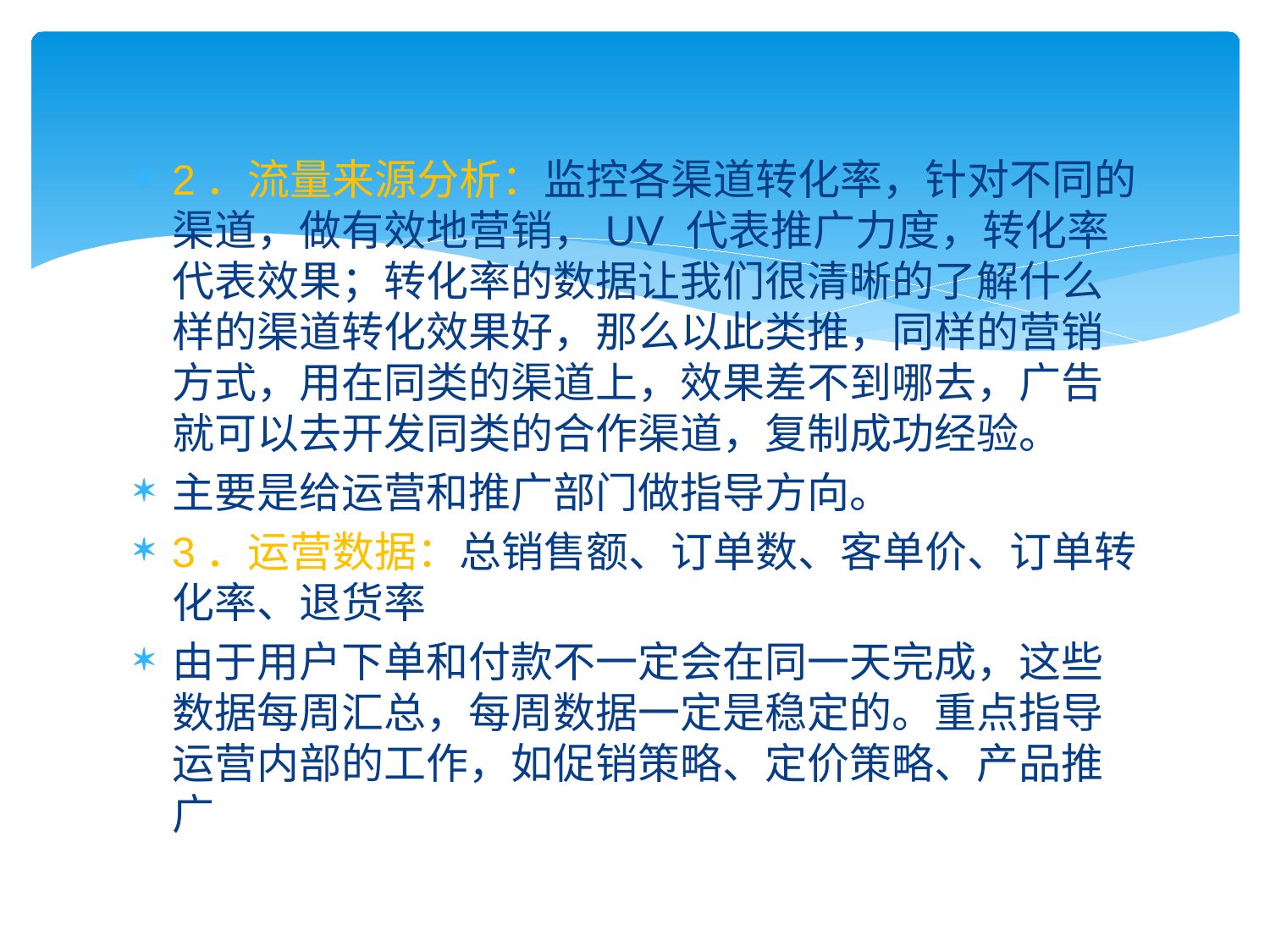

2．流量来源分析：监控各渠道转化率，针对不同的渠道，做有效地营销，UV 代表推广力度，转化率代表效果；转化率的数据让我们很清晰的了解什么样的渠道转化效果好，那么以此类推，同样的营销方式，用在同类的渠道上，效果差不到哪去，广告就可以去开发同类的合作渠道，复制成功经验。
主要是给运营和推广部门做指导方向。
3．运营数据：总销售额、订单数、客单价、订单转化率、退货率
由于用户下单和付款不一定会在同一天完成，这些数据每周汇总，每周数据一定是稳定的。重点指导运营内部的工作，如促销策略、定价策略、产品推广